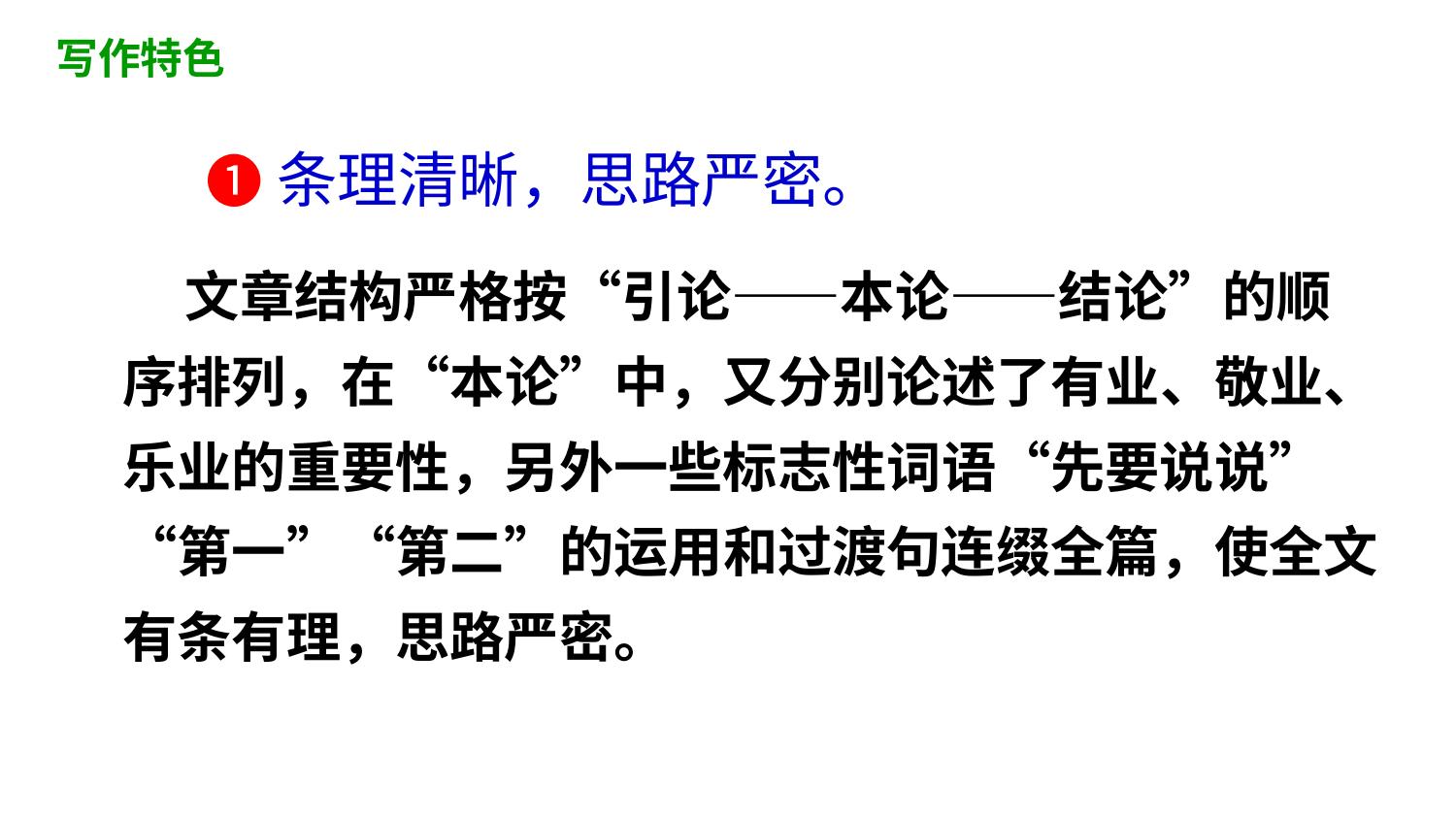

写作特色
❶条理清晰，思路严密。
    文章结构严格按“引论——本论——结论”的顺序排列，在“本论”中，又分别论述了有业、敬业、乐业的重要性，另外一些标志性词语“先要说说”“第一”“第二”的运用和过渡句连缀全篇，使全文有条有理，思路严密。